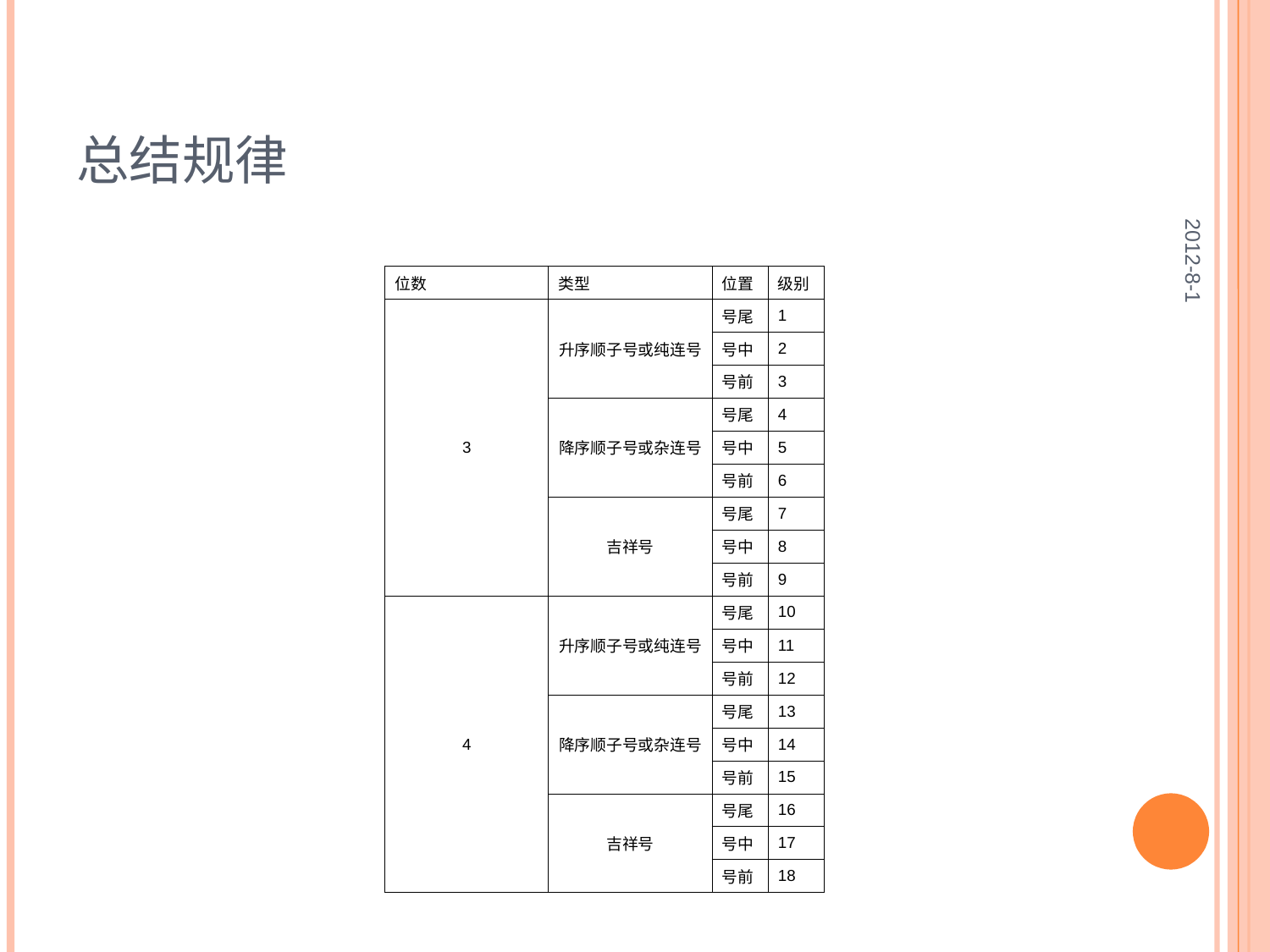

# 总结规律
2012-8-1

| 位数 | 类型 | 位置 | 级别 |
| --- | --- | --- | --- |
| 3 | 升序顺子号或纯连号 | 号尾 | 1 |
|  |  | 号中 | 2 |
|  |  | 号前 | 3 |
|  | 降序顺子号或杂连号 | 号尾 | 4 |
|  |  | 号中 | 5 |
|  |  | 号前 | 6 |
|  | 吉祥号 | 号尾 | 7 |
|  |  | 号中 | 8 |
|  |  | 号前 | 9 |
| 4 | 升序顺子号或纯连号 | 号尾 | 10 |
|  |  | 号中 | 11 |
|  |  | 号前 | 12 |
|  | 降序顺子号或杂连号 | 号尾 | 13 |
|  |  | 号中 | 14 |
|  |  | 号前 | 15 |
|  | 吉祥号 | 号尾 | 16 |
|  |  | 号中 | 17 |
|  |  | 号前 | 18 |